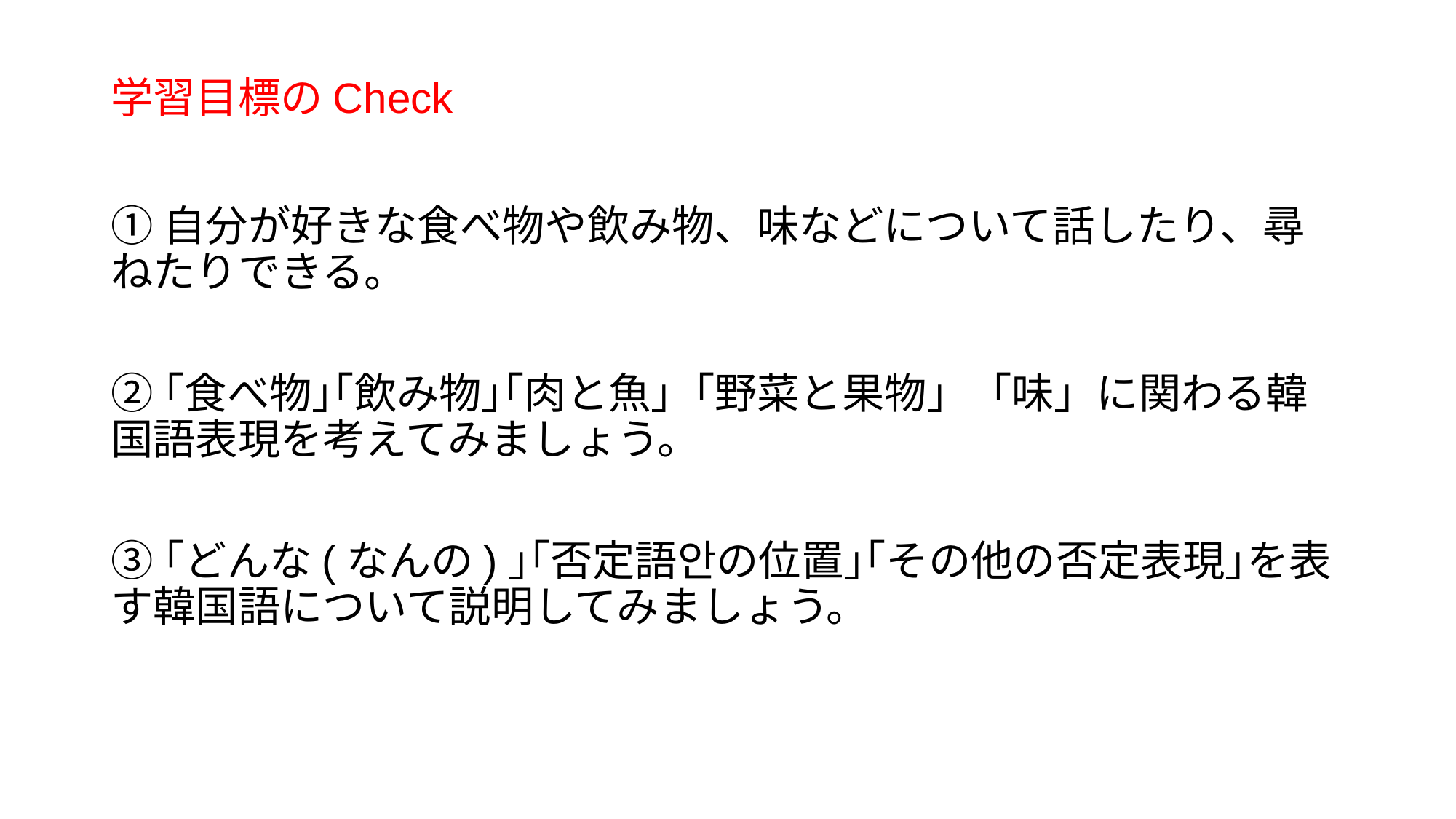

# 学習目標のCheck

①自分が好きな食べ物や飲み物、味などについて話したり、尋ねたりできる。

②｢食べ物｣｢飲み物｣｢肉と魚｣「野菜と果物」「味」に関わる韓国語表現を考えてみましょう。

③｢どんな(なんの)｣｢否定語안の位置｣｢その他の否定表現｣を表す韓国語について説明してみましょう。